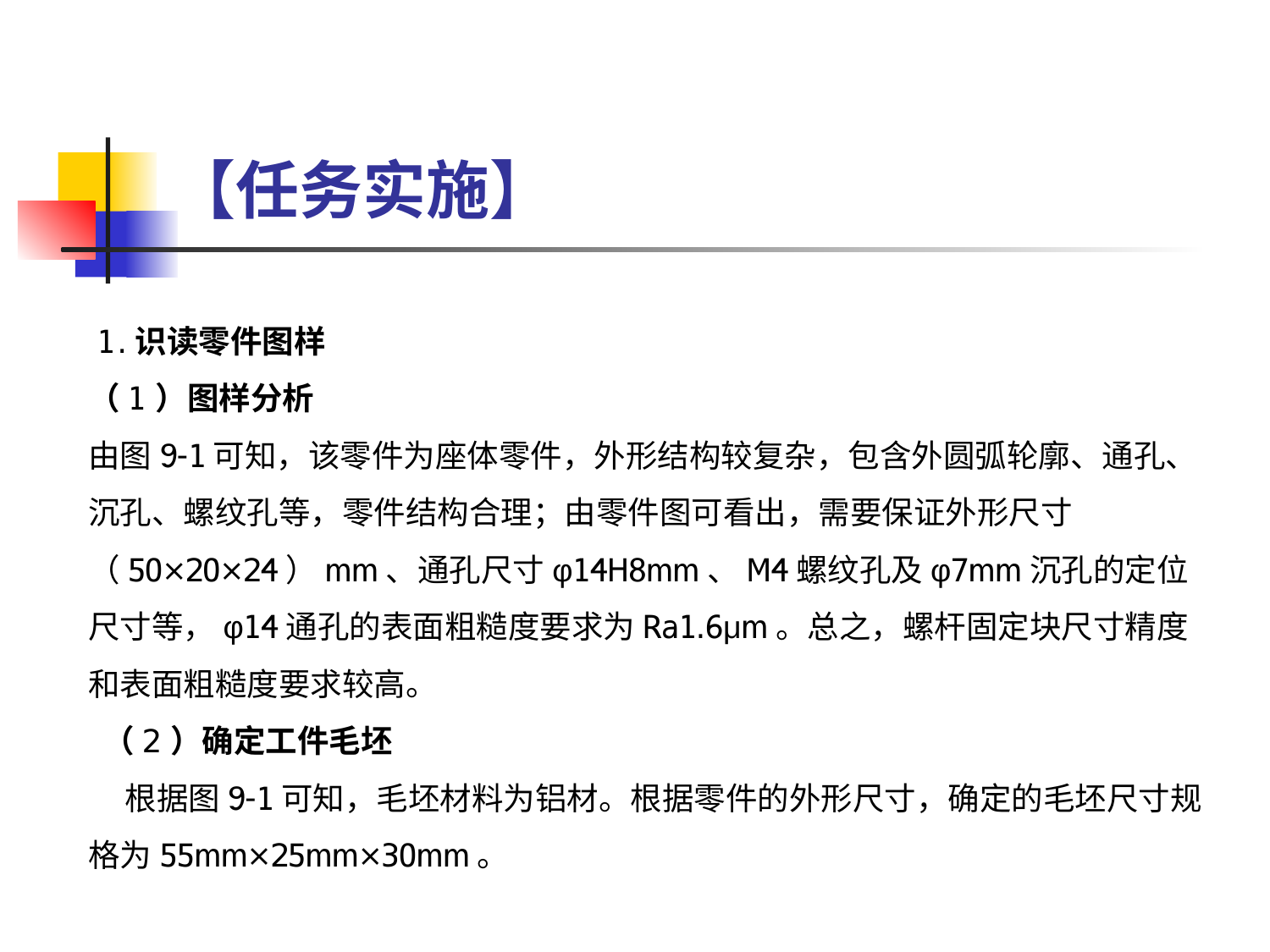

# 【任务实施】
 1.识读零件图样
（1）图样分析
由图9-1可知，该零件为座体零件，外形结构较复杂，包含外圆弧轮廓、通孔、沉孔、螺纹孔等，零件结构合理；由零件图可看出，需要保证外形尺寸（50×20×24）mm、通孔尺寸φ14H8mm、M4螺纹孔及φ7mm沉孔的定位尺寸等，φ14通孔的表面粗糙度要求为Ra1.6μm。总之，螺杆固定块尺寸精度和表面粗糙度要求较高。
 （2）确定工件毛坯
    根据图9-1可知，毛坯材料为铝材。根据零件的外形尺寸，确定的毛坯尺寸规格为55mm×25mm×30mm。